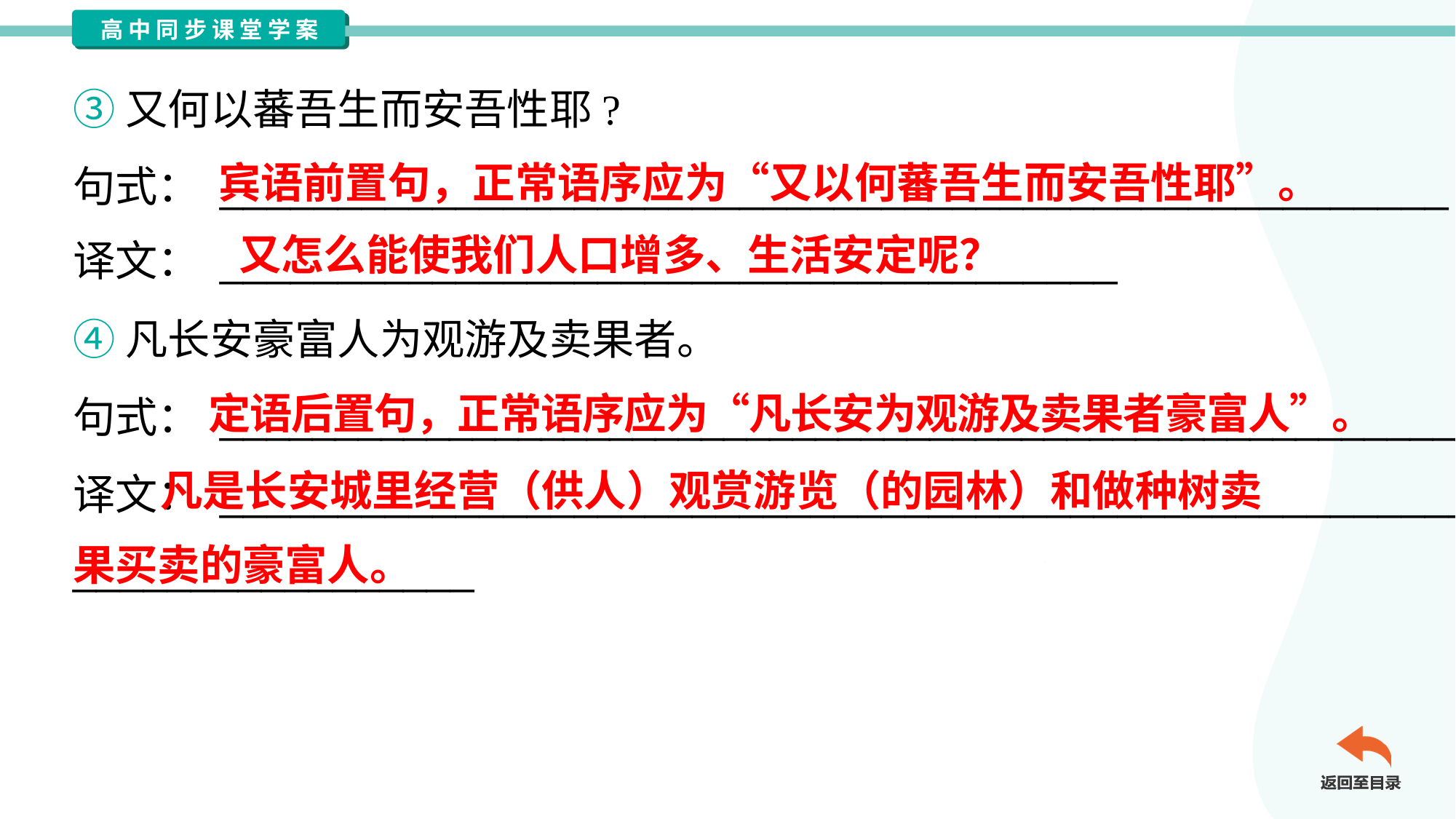

③又何以蕃吾生而安吾性耶?
句式： ____________________________________________________
译文： ______________________________________
宾语前置句，正常语序应为“又以何蕃吾生而安吾性耶”。
又怎么能使我们人口增多、生活安定呢？
④凡长安豪富人为观游及卖果者。
句式： ________________________________________________________
译文： ______________________________________________________
_________________
定语后置句，正常语序应为“凡长安为观游及卖果者豪富人”。
        凡是长安城里经营（供人）观赏游览（的园林）和做种树卖
果买卖的豪富人。